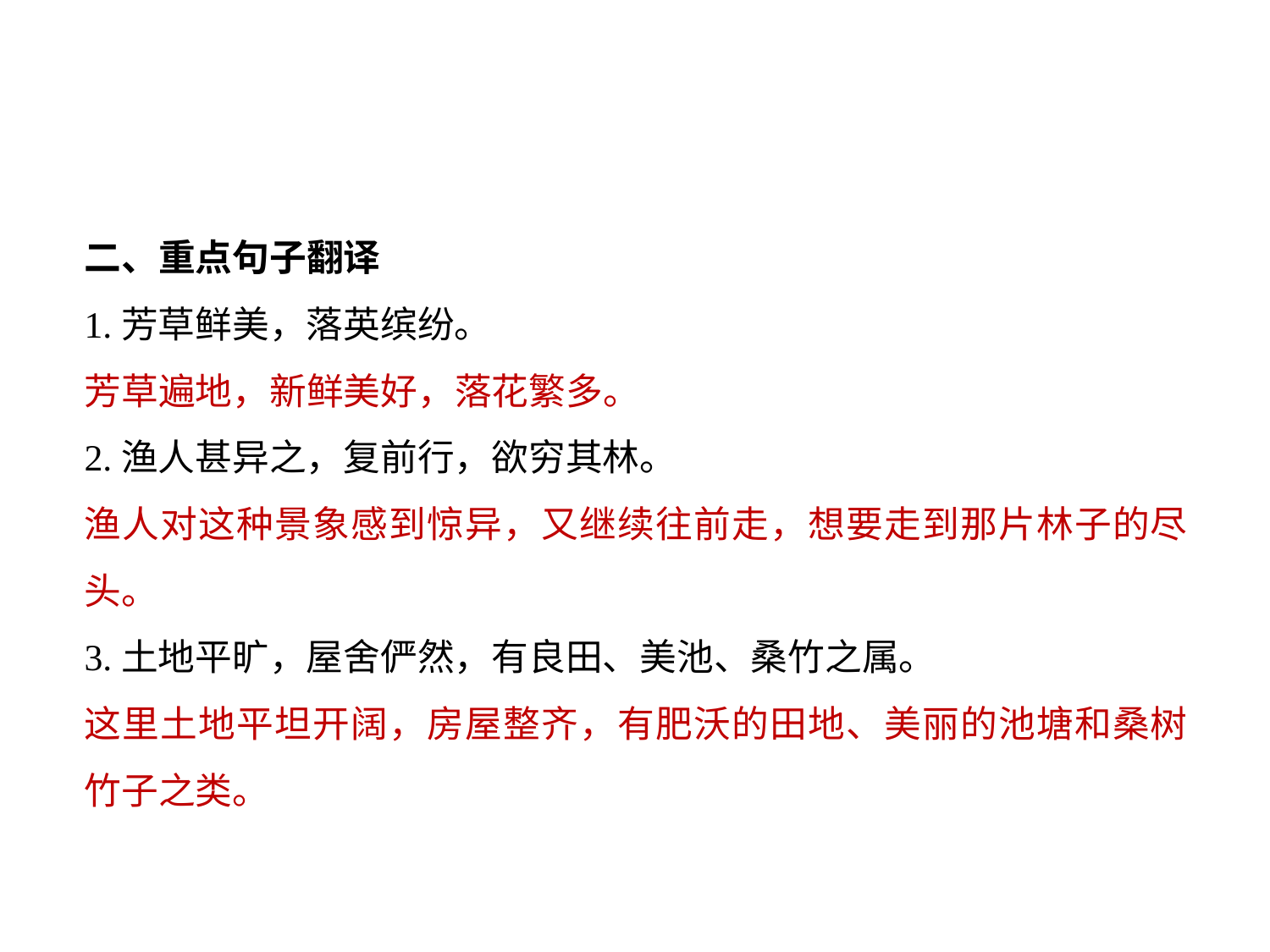

二、重点句子翻译
1.芳草鲜美，落英缤纷。
芳草遍地，新鲜美好，落花繁多。
2.渔人甚异之，复前行，欲穷其林。
渔人对这种景象感到惊异，又继续往前走，想要走到那片林子的尽头。
3.土地平旷，屋舍俨然，有良田、美池、桑竹之属。
这里土地平坦开阔，房屋整齐，有肥沃的田地、美丽的池塘和桑树竹子之类。